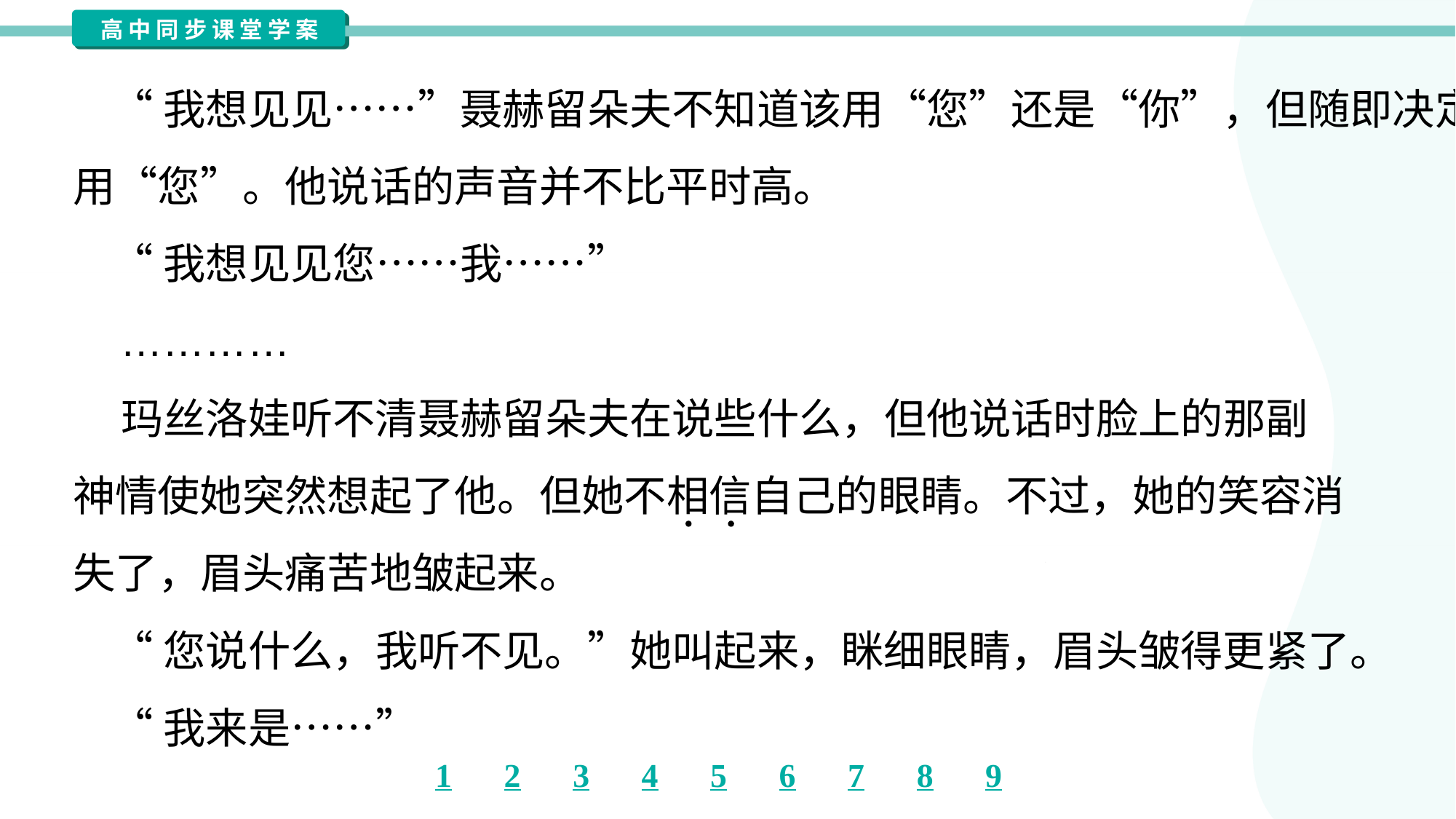

“我想见见……”聂赫留朵夫不知道该用“您”还是“你”，但随即决定
用“您”。他说话的声音并不比平时高。
    “我想见见您……我……”
    …………
    玛丝洛娃听不清聂赫留朵夫在说些什么，但他说话时脸上的那副
神情使她突然想起了他。但她不相信自己的眼睛。不过，她的笑容消
失了，眉头痛苦地皱起来。
    “您说什么，我听不见。”她叫起来，眯细眼睛，眉头皱得更紧了。
    “我来是……”